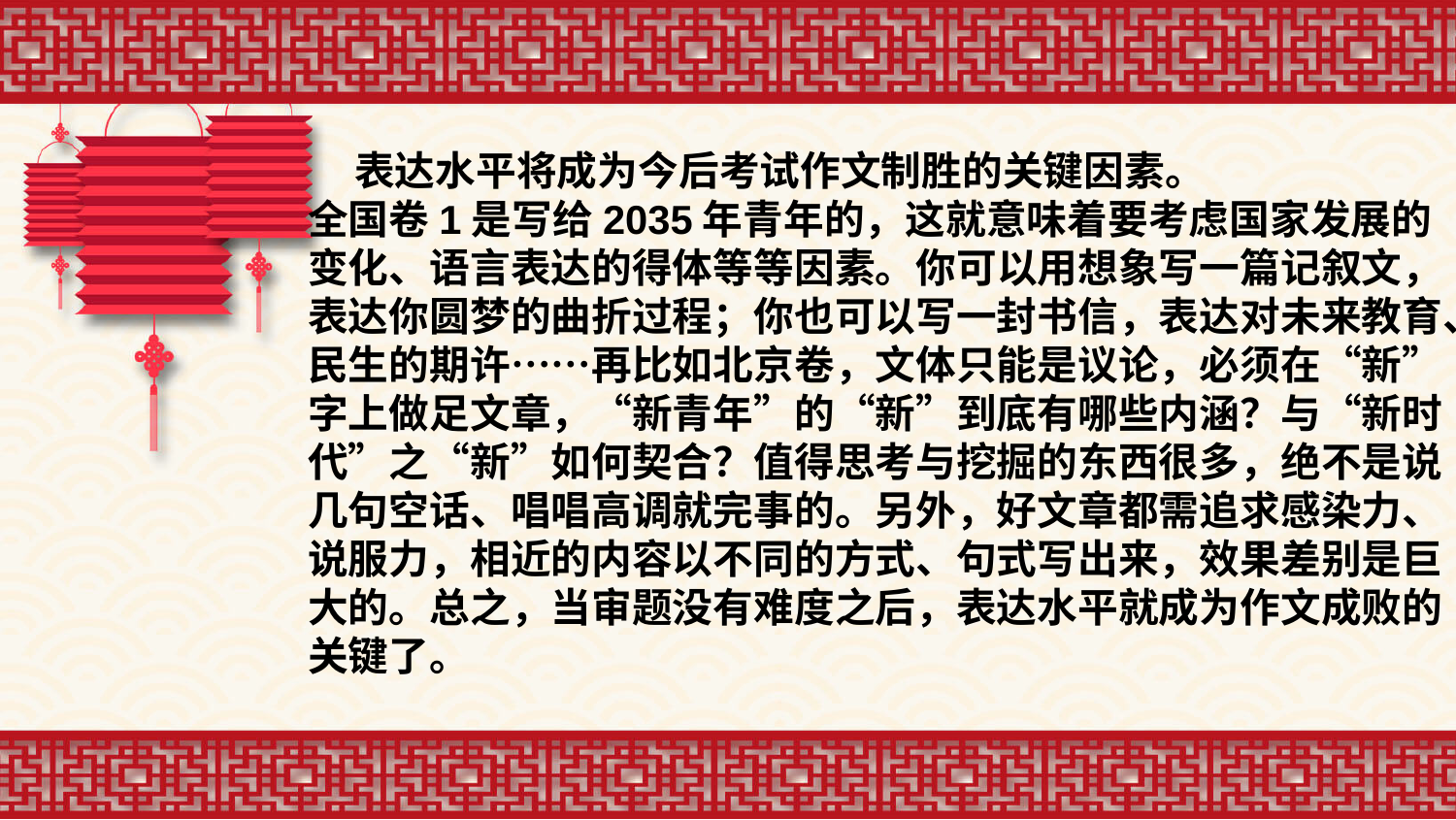

表达水平将成为今后考试作文制胜的关键因素。
全国卷1是写给2035年青年的，这就意味着要考虑国家发展的变化、语言表达的得体等等因素。你可以用想象写一篇记叙文，表达你圆梦的曲折过程；你也可以写一封书信，表达对未来教育、民生的期许……再比如北京卷，文体只能是议论，必须在“新”字上做足文章，“新青年”的“新”到底有哪些内涵？与“新时代”之“新”如何契合？值得思考与挖掘的东西很多，绝不是说几句空话、唱唱高调就完事的。另外，好文章都需追求感染力、说服力，相近的内容以不同的方式、句式写出来，效果差别是巨大的。总之，当审题没有难度之后，表达水平就成为作文成败的关键了。